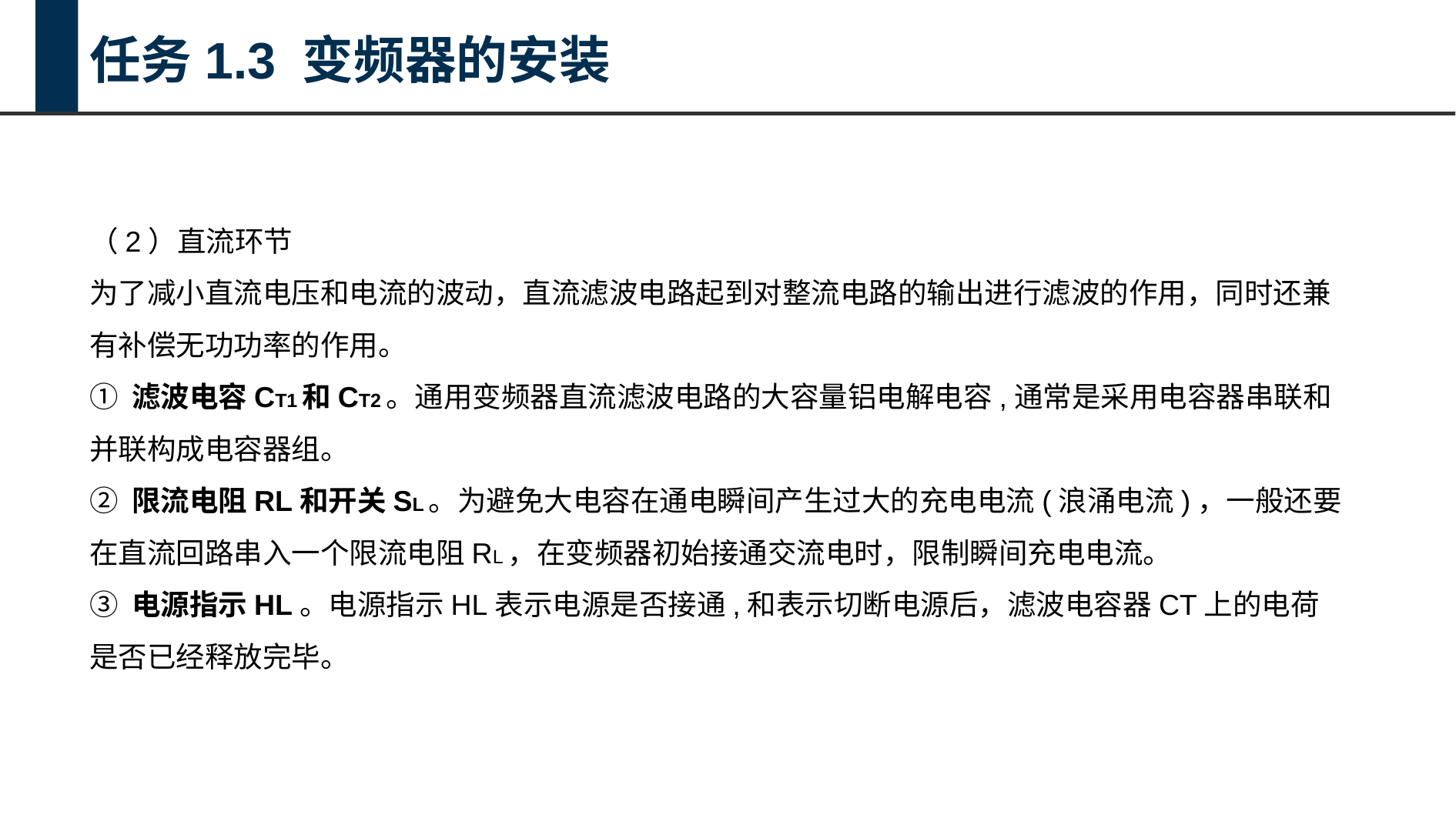

任务1.3 变频器的安装
（2）直流环节
为了减小直流电压和电流的波动，直流滤波电路起到对整流电路的输出进行滤波的作用，同时还兼有补偿无功功率的作用。
① 滤波电容CT1和CT2。通用变频器直流滤波电路的大容量铝电解电容,通常是采用电容器串联和并联构成电容器组。
② 限流电阻RL和开关SL。为避免大电容在通电瞬间产生过大的充电电流(浪涌电流)，一般还要在直流回路串入一个限流电阻RL，在变频器初始接通交流电时，限制瞬间充电电流。
③ 电源指示HL。电源指示HL表示电源是否接通,和表示切断电源后，滤波电容器CT上的电荷是否已经释放完毕。